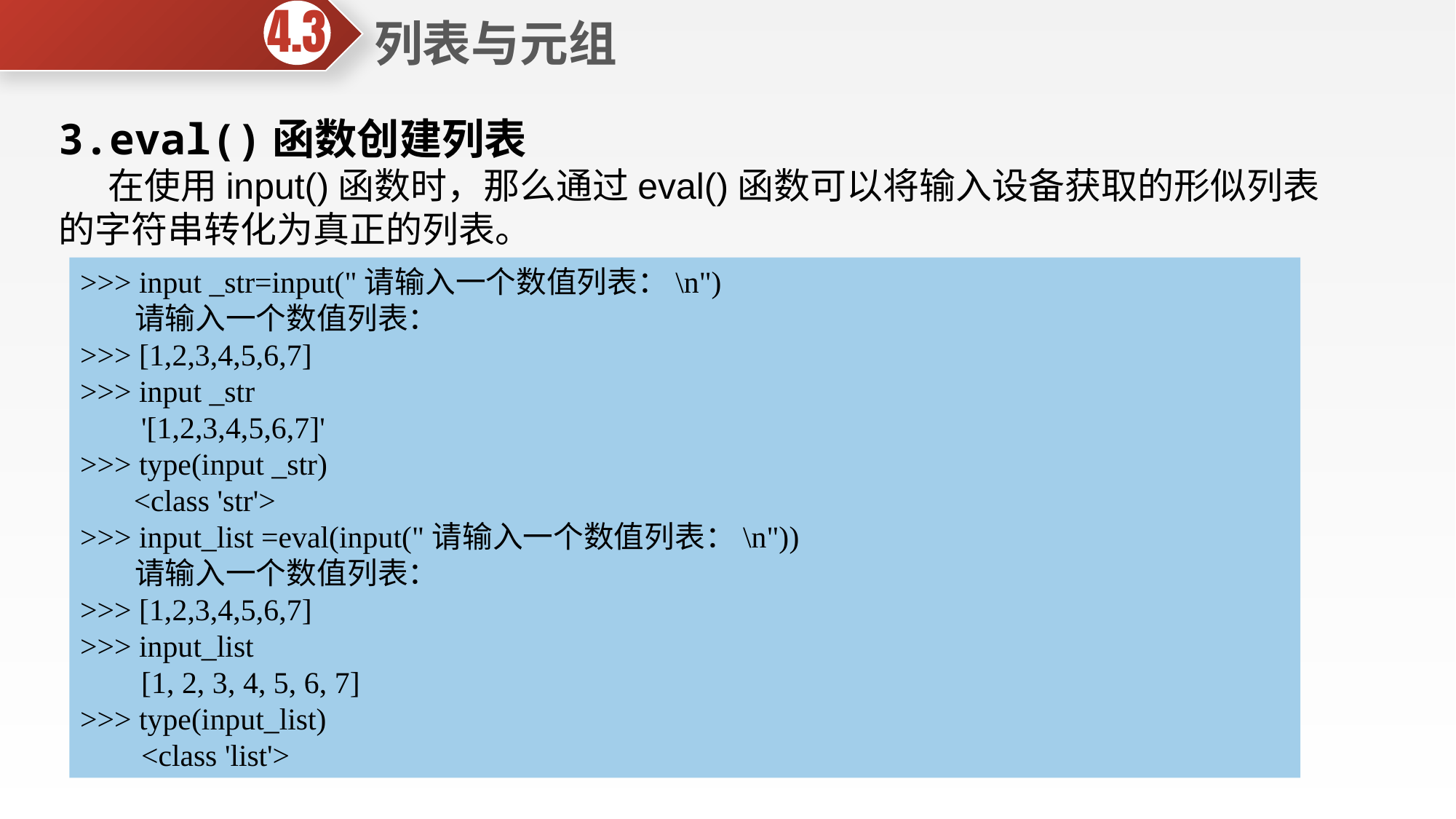

列表与元组

4.3
3.eval()函数创建列表
     在使用input()函数时，那么通过eval()函数可以将输入设备获取的形似列表的字符串转化为真正的列表。
>>> input _str=input("请输入一个数值列表：\n")
       请输入一个数值列表：
>>> [1,2,3,4,5,6,7]
>>> input _str
        '[1,2,3,4,5,6,7]'
>>> type(input _str)
       <class 'str'>
>>> input_list =eval(input("请输入一个数值列表：\n"))
       请输入一个数值列表：
>>> [1,2,3,4,5,6,7]
>>> input_list
        [1, 2, 3, 4, 5, 6, 7]
>>> type(input_list)
        <class 'list'>